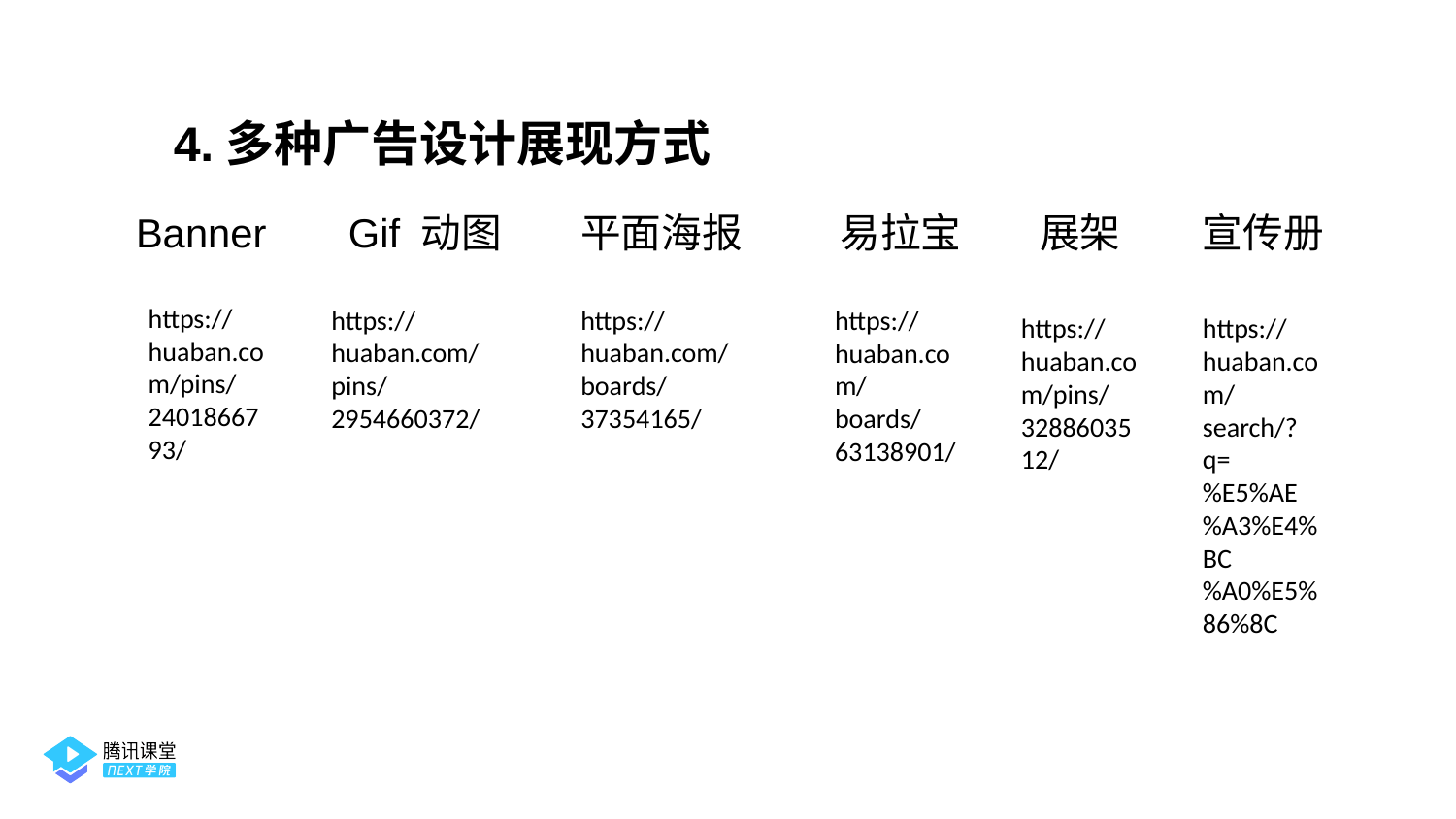

4.多种广告设计展现方式
Banner
Gif 动图
平面海报
 易拉宝
展架
宣传册
https://huaban.com/pins/2401866793/
https://huaban.com/pins/2954660372/
https://huaban.com/boards/37354165/
https://huaban.com/boards/63138901/
https://huaban.com/pins/3288603512/
https://huaban.com/search/?q=%E5%AE%A3%E4%BC%A0%E5%86%8C